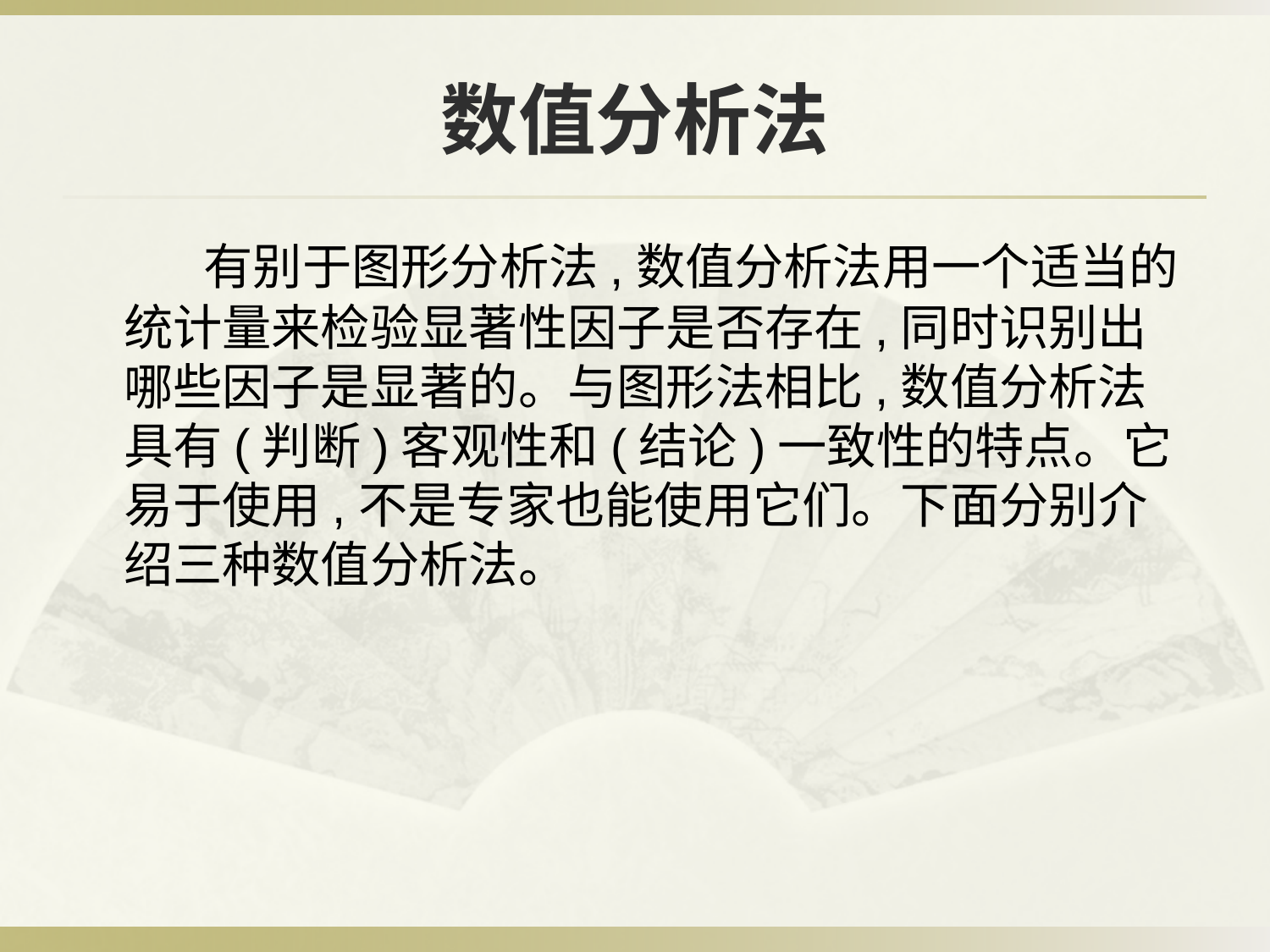

# 数值分析法
         有别于图形分析法,数值分析法用一个适当的统计量来检验显著性因子是否存在,同时识别出哪些因子是显著的。与图形法相比,数值分析法具有(判断)客观性和(结论)一致性的特点。它易于使用,不是专家也能使用它们。下面分别介绍三种数值分析法。